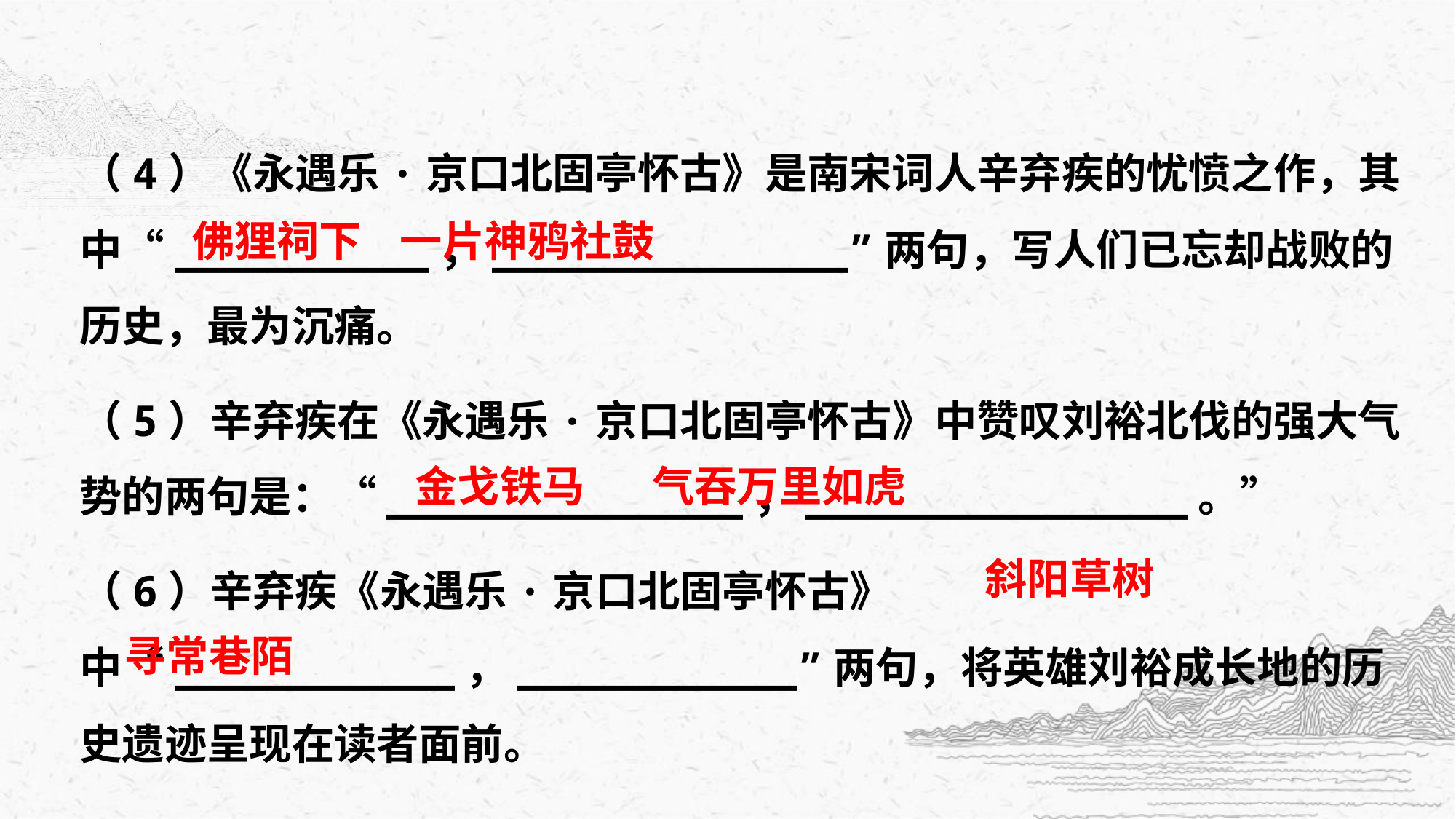

（4）《永遇乐·京口北固亭怀古》是南宋词人辛弃疾的忧愤之作，其中“__________，______________”两句，写人们已忘却战败的历史，最为沉痛。
（5）辛弃疾在《永遇乐·京口北固亭怀古》中赞叹刘裕北伐的强大气势的两句是：“______________，_______________。”
（6）辛弃疾《永遇乐·京口北固亭怀古》中“___________，___________”两句，将英雄刘裕成长地的历史遗迹呈现在读者面前。
佛狸祠下    一片神鸦社鼓
金戈铁马       气吞万里如虎
斜阳草树
寻常巷陌